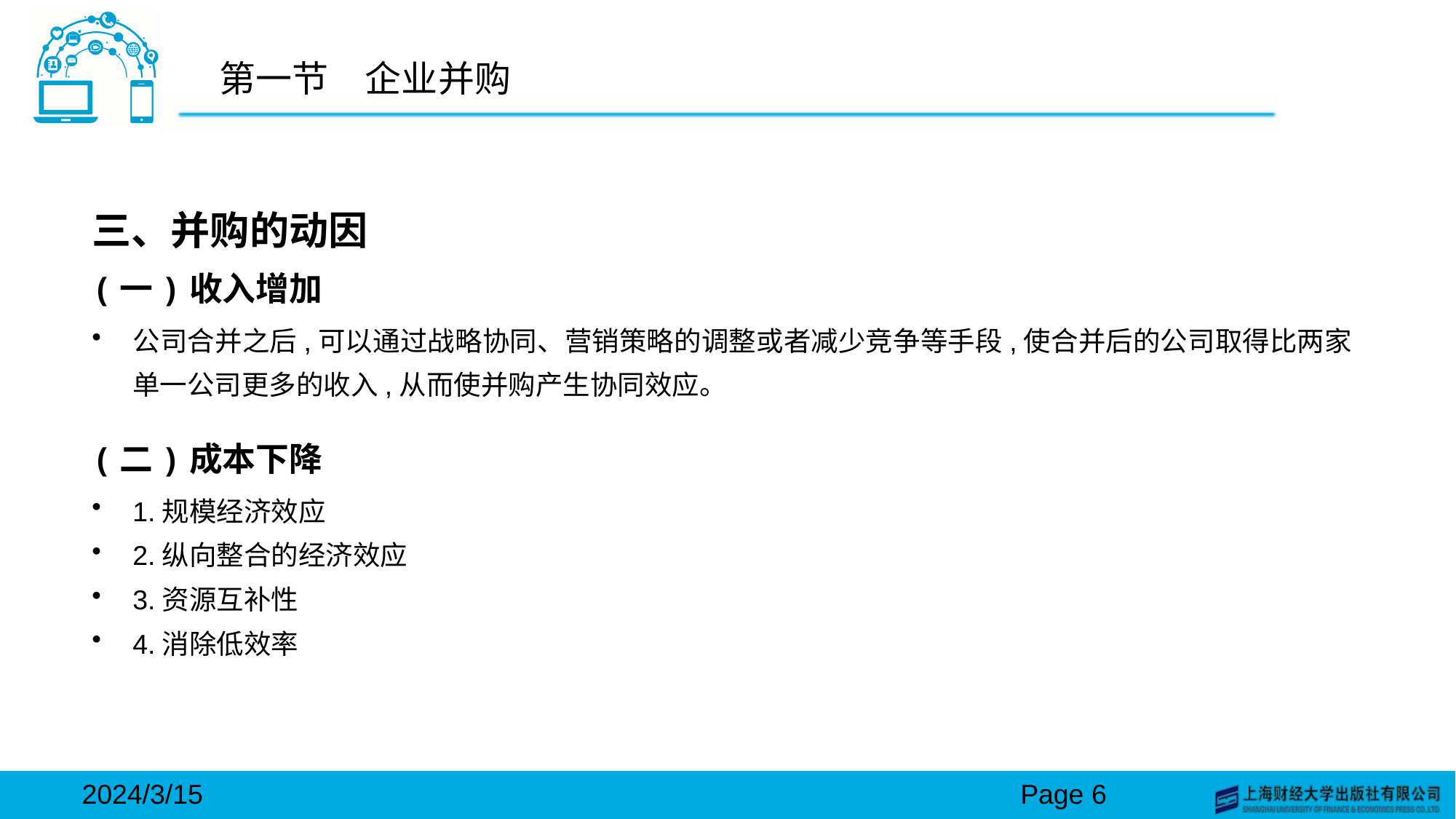

# 第一节　企业并购
三、并购的动因
(一)收入增加
公司合并之后,可以通过战略协同、营销策略的调整或者减少竞争等手段,使合并后的公司取得比两家单一公司更多的收入,从而使并购产生协同效应。
(二)成本下降
1.规模经济效应
2.纵向整合的经济效应
3.资源互补性
4.消除低效率

2024/3/15
Page 6